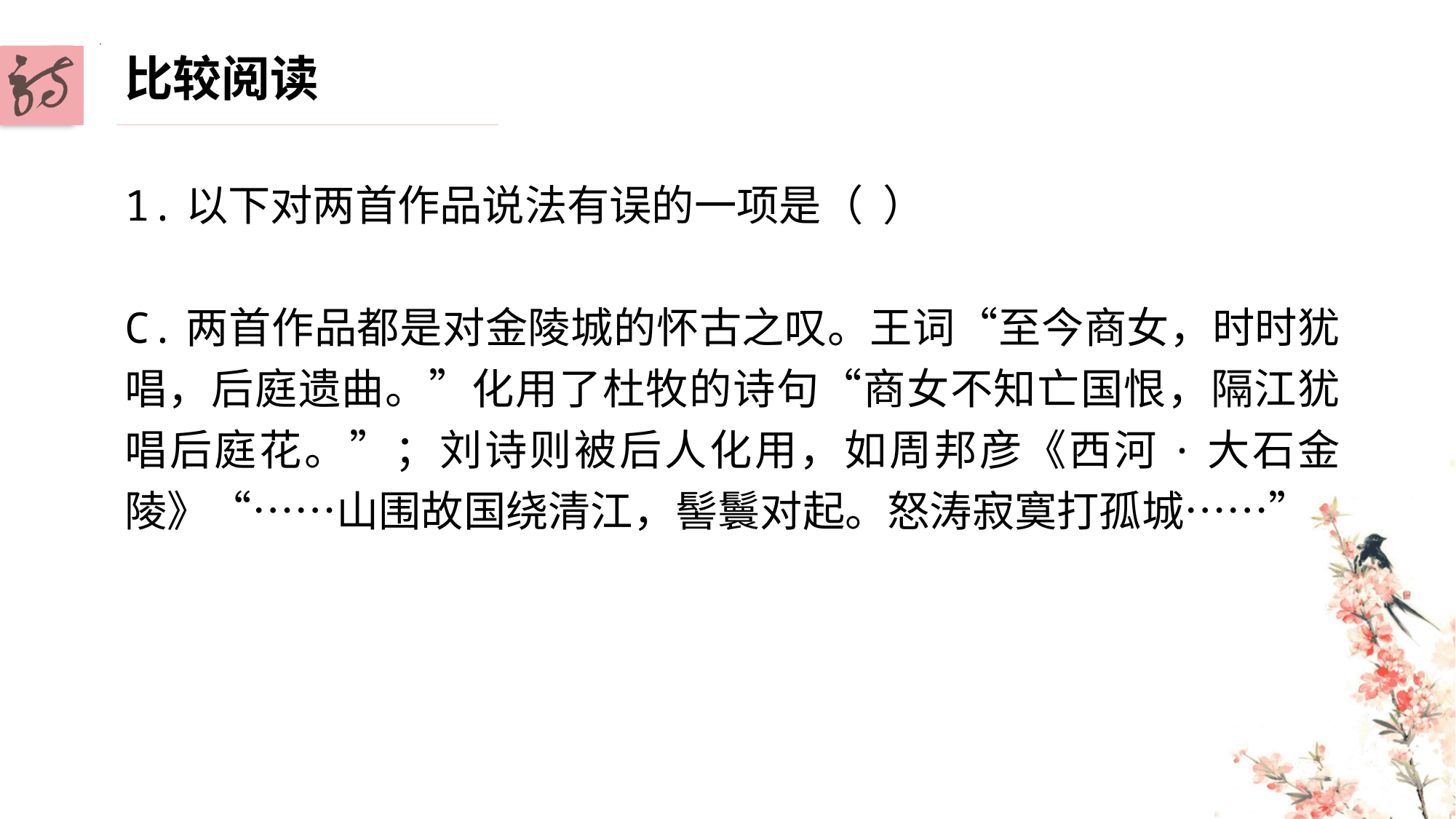

比较阅读
1.以下对两首作品说法有误的一项是（  ）

C.两首作品都是对金陵城的怀古之叹。王词“至今商女，时时犹唱，后庭遗曲。”化用了杜牧的诗句“商女不知亡国恨，隔江犹唱后庭花。”；刘诗则被后人化用，如周邦彦《西河·大石金陵》“……山围故国绕清江，髻鬟对起。怒涛寂寞打孤城……”